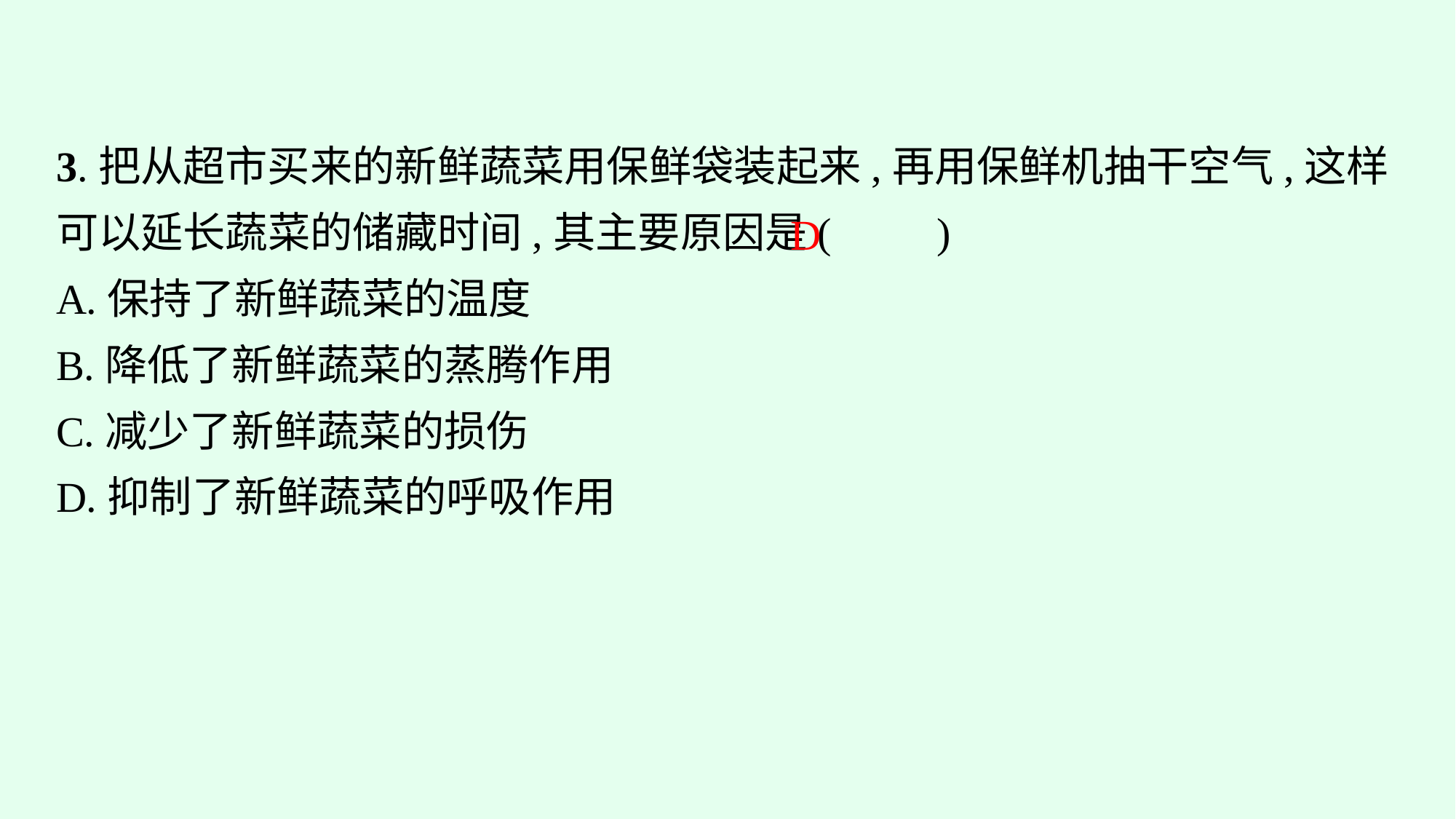

3.把从超市买来的新鲜蔬菜用保鲜袋装起来,再用保鲜机抽干空气,这样可以延长蔬菜的储藏时间,其主要原因是(　　)
A.保持了新鲜蔬菜的温度
B.降低了新鲜蔬菜的蒸腾作用
C.减少了新鲜蔬菜的损伤
D.抑制了新鲜蔬菜的呼吸作用
D